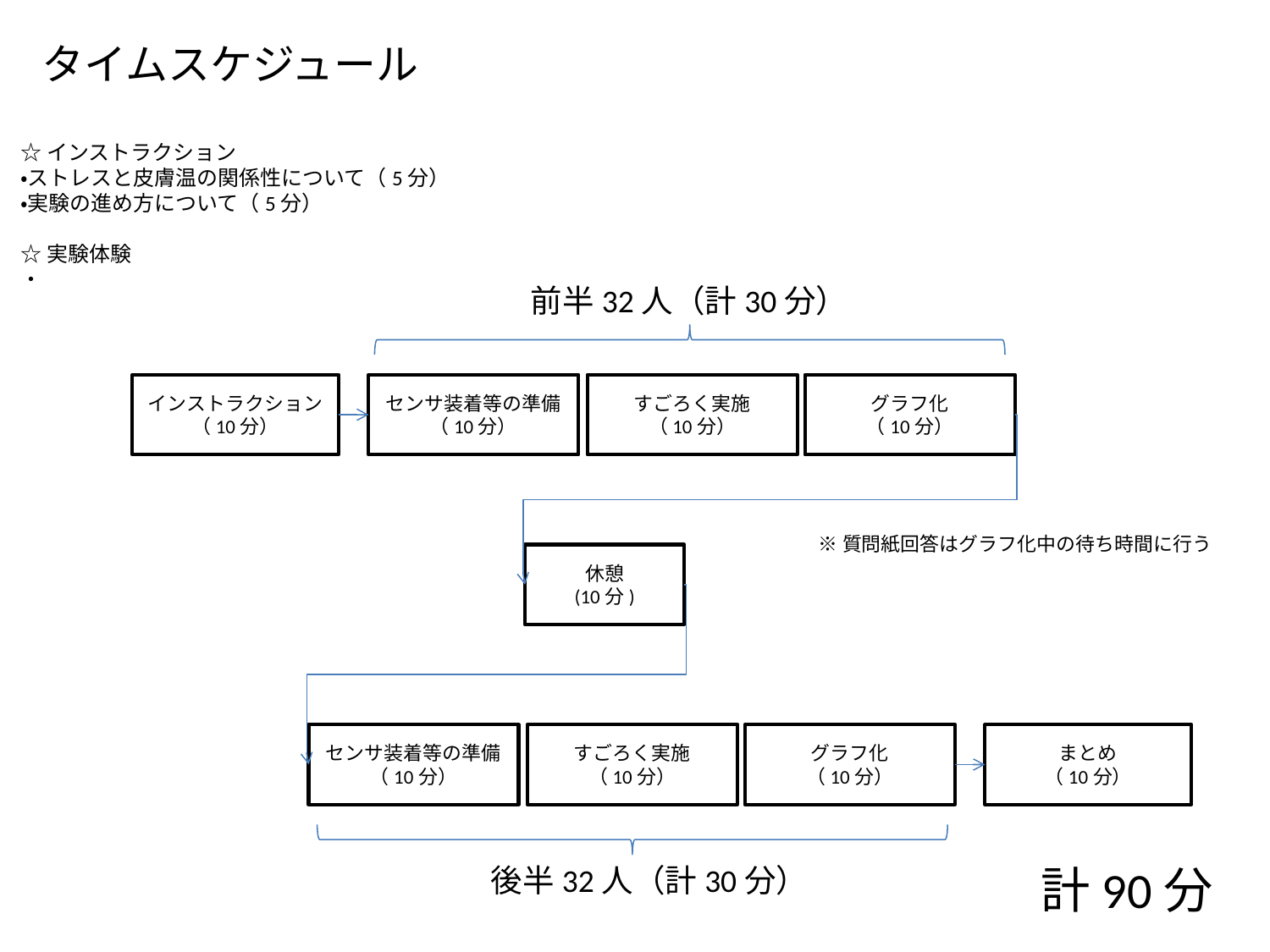

タイムスケジュール
☆インストラクション
・ストレスと皮膚温の関係性について（5分）
・実験の進め方について（5分）

☆実験体験
・
前半32人（計30分）
インストラクション
（10分）
センサ装着等の準備
（10分）
すごろく実施
（10分）
グラフ化
（10分）

※質問紙回答はグラフ化中の待ち時間に行う
休憩
(10分)
センサ装着等の準備
（10分）
すごろく実施
（10分）
グラフ化
（10分）
まとめ
（10分）
計90分
後半32人（計30分）